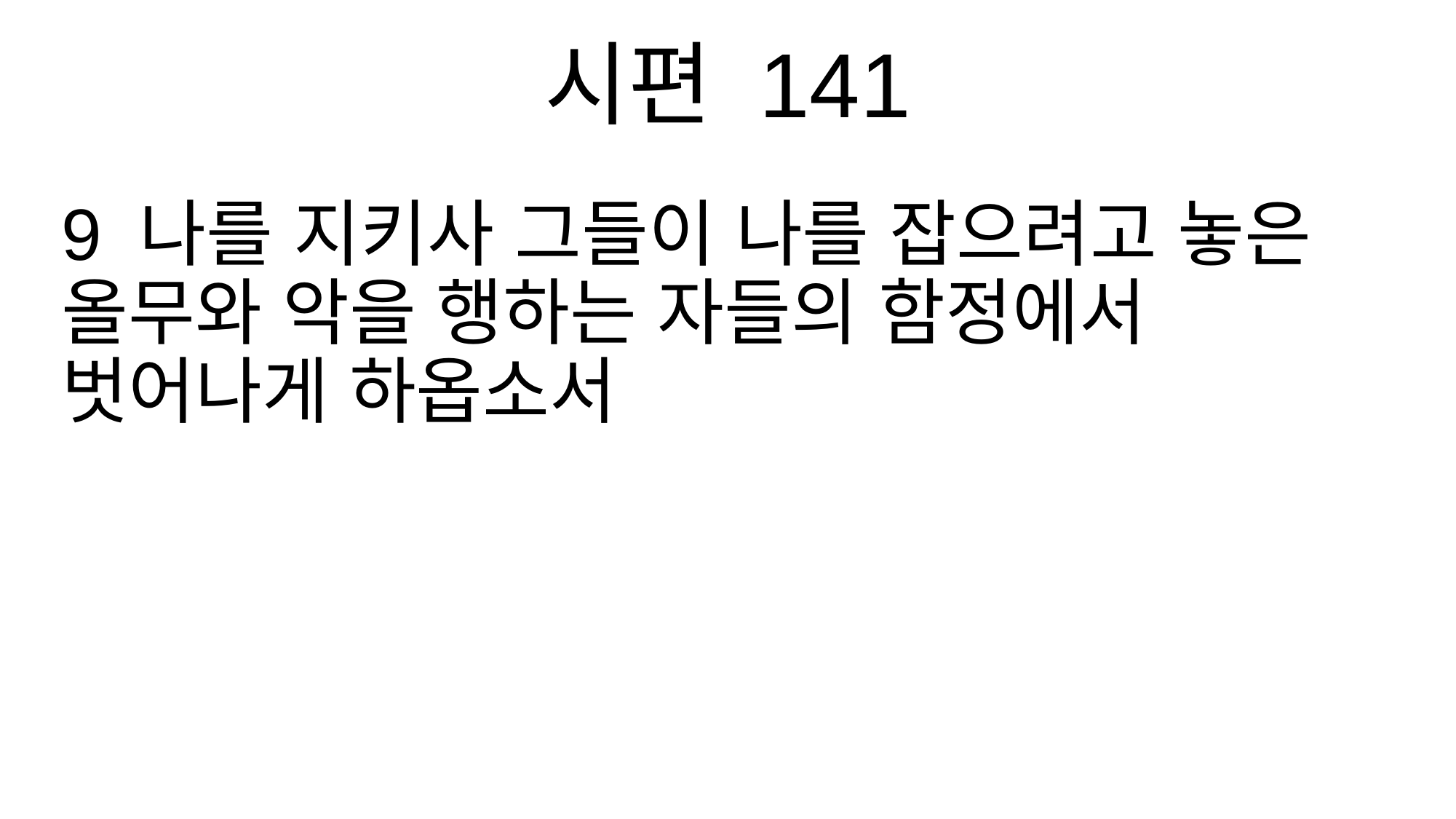

시편 141
9 나를 지키사 그들이 나를 잡으려고 놓은 올무와 악을 행하는 자들의 함정에서 벗어나게 하옵소서